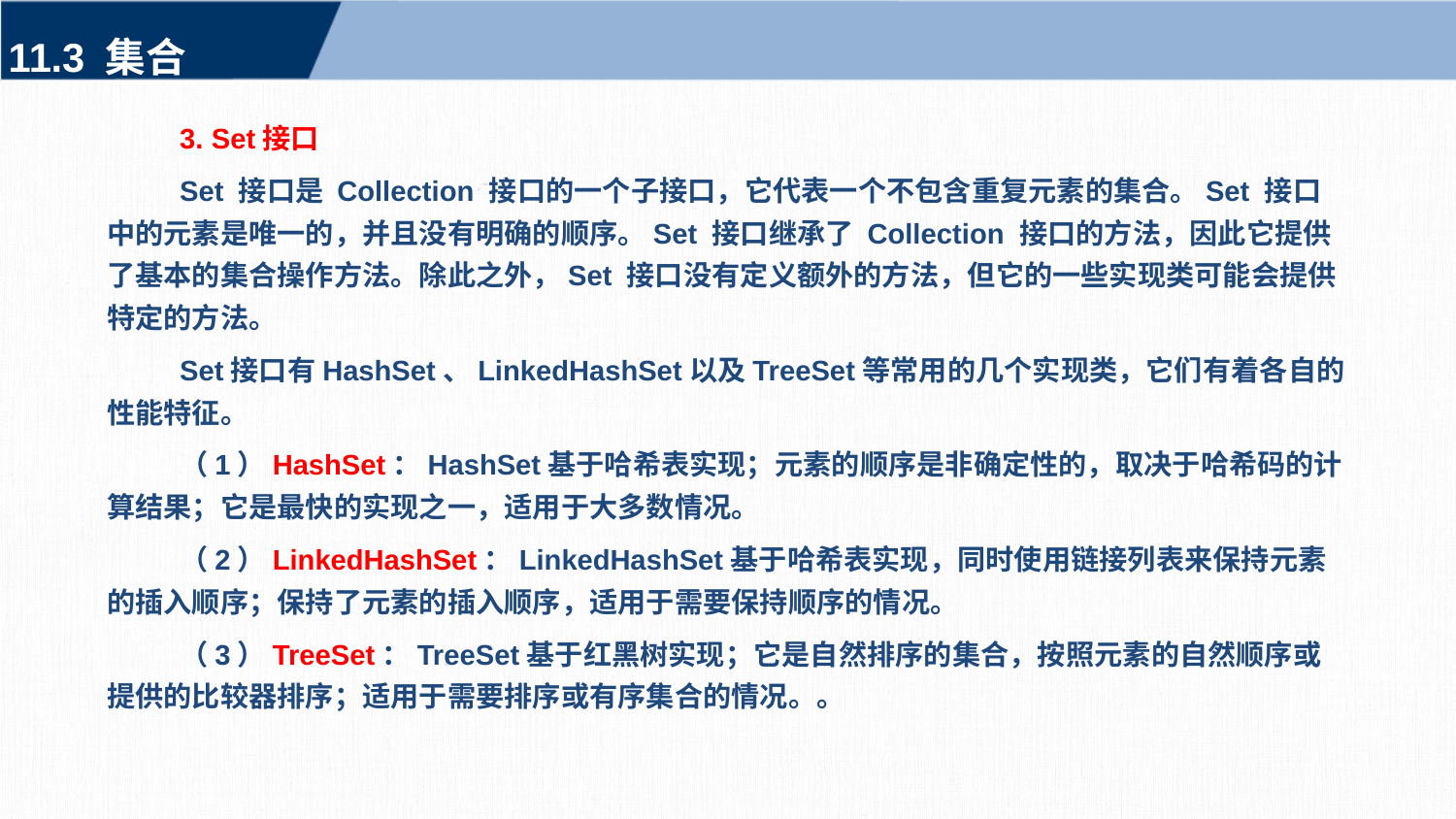

11.3 集合

3. Set接口
Set 接口是 Collection 接口的一个子接口，它代表一个不包含重复元素的集合。Set 接口中的元素是唯一的，并且没有明确的顺序。Set 接口继承了 Collection 接口的方法，因此它提供了基本的集合操作方法。除此之外，Set 接口没有定义额外的方法，但它的一些实现类可能会提供特定的方法。
Set接口有HashSet、LinkedHashSet以及TreeSet等常用的几个实现类，它们有着各自的性能特征。
（1）HashSet：HashSet基于哈希表实现；元素的顺序是非确定性的，取决于哈希码的计算结果；它是最快的实现之一，适用于大多数情况。
（2）LinkedHashSet：LinkedHashSet基于哈希表实现，同时使用链接列表来保持元素的插入顺序；保持了元素的插入顺序，适用于需要保持顺序的情况。
（3）TreeSet：TreeSet基于红黑树实现；它是自然排序的集合，按照元素的自然顺序或提供的比较器排序；适用于需要排序或有序集合的情况。。